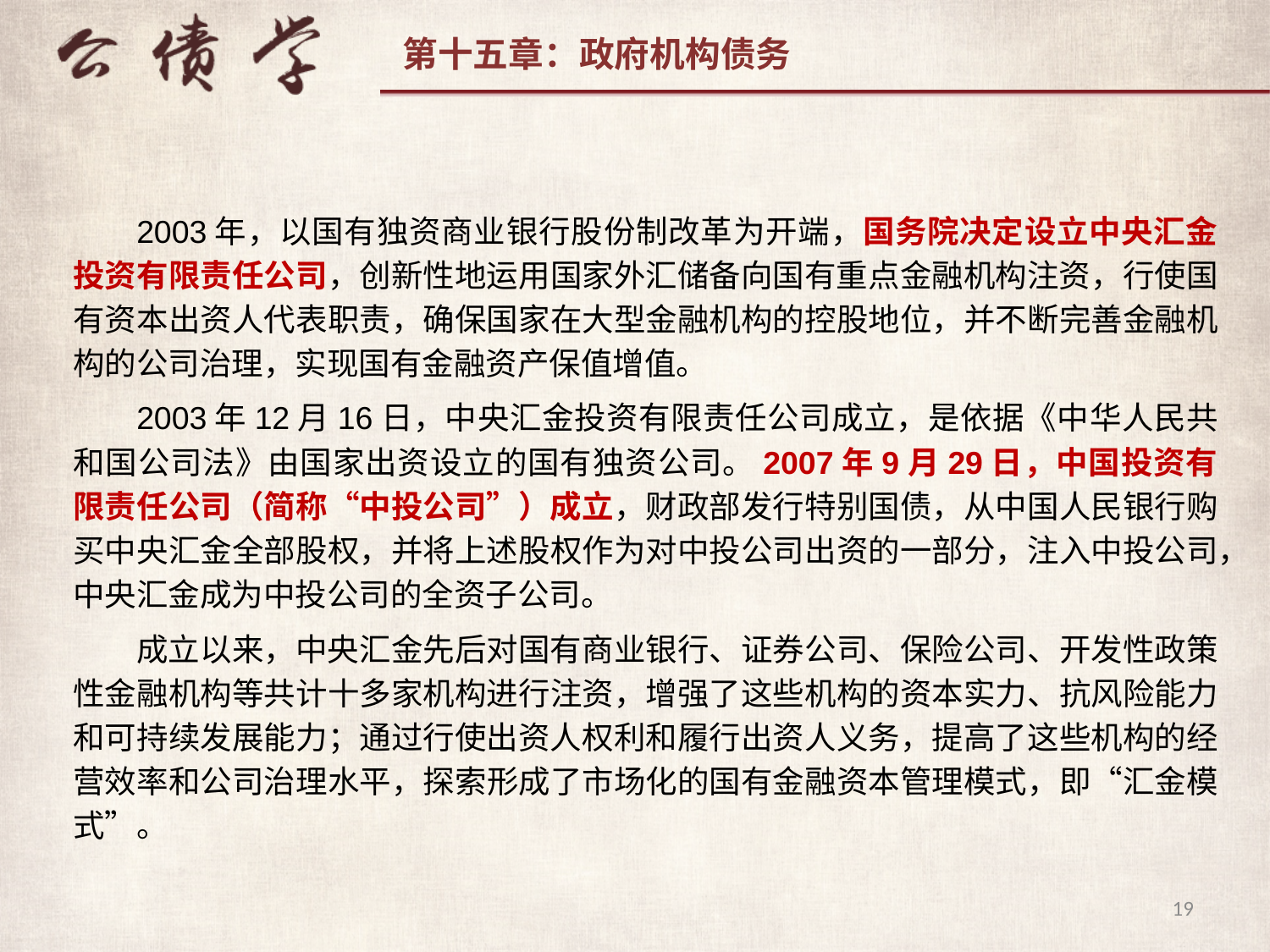

2003年，以国有独资商业银行股份制改革为开端，国务院决定设立中央汇金投资有限责任公司，创新性地运用国家外汇储备向国有重点金融机构注资，行使国有资本出资人代表职责，确保国家在大型金融机构的控股地位，并不断完善金融机构的公司治理，实现国有金融资产保值增值。
2003年12月16日，中央汇金投资有限责任公司成立，是依据《中华人民共和国公司法》由国家出资设立的国有独资公司。2007年9月29日，中国投资有限责任公司（简称“中投公司”）成立，财政部发行特别国债，从中国人民银行购买中央汇金全部股权，并将上述股权作为对中投公司出资的一部分，注入中投公司，中央汇金成为中投公司的全资子公司。
成立以来，中央汇金先后对国有商业银行、证券公司、保险公司、开发性政策性金融机构等共计十多家机构进行注资，增强了这些机构的资本实力、抗风险能力和可持续发展能力；通过行使出资人权利和履行出资人义务，提高了这些机构的经营效率和公司治理水平，探索形成了市场化的国有金融资本管理模式，即“汇金模式”。

19